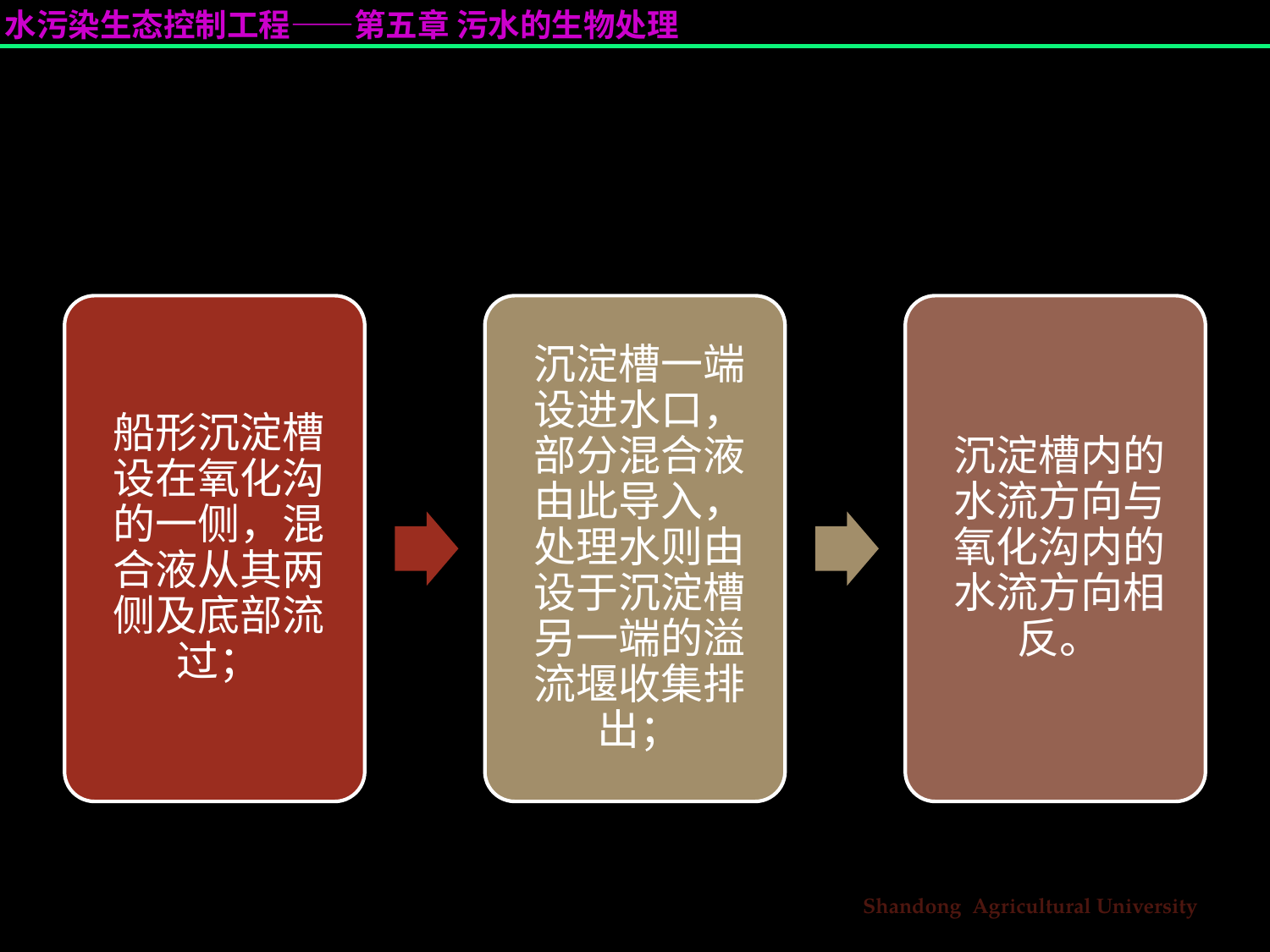

船形沉淀槽设在氧化沟的一侧，混合液从其两侧及底部流过；

沉淀槽一端设进水口，部分混合液由此导入，处理水则由设于沉淀槽另一端的溢流堰收集排出；

沉淀槽内的水流方向与氧化沟内的水流方向相反。